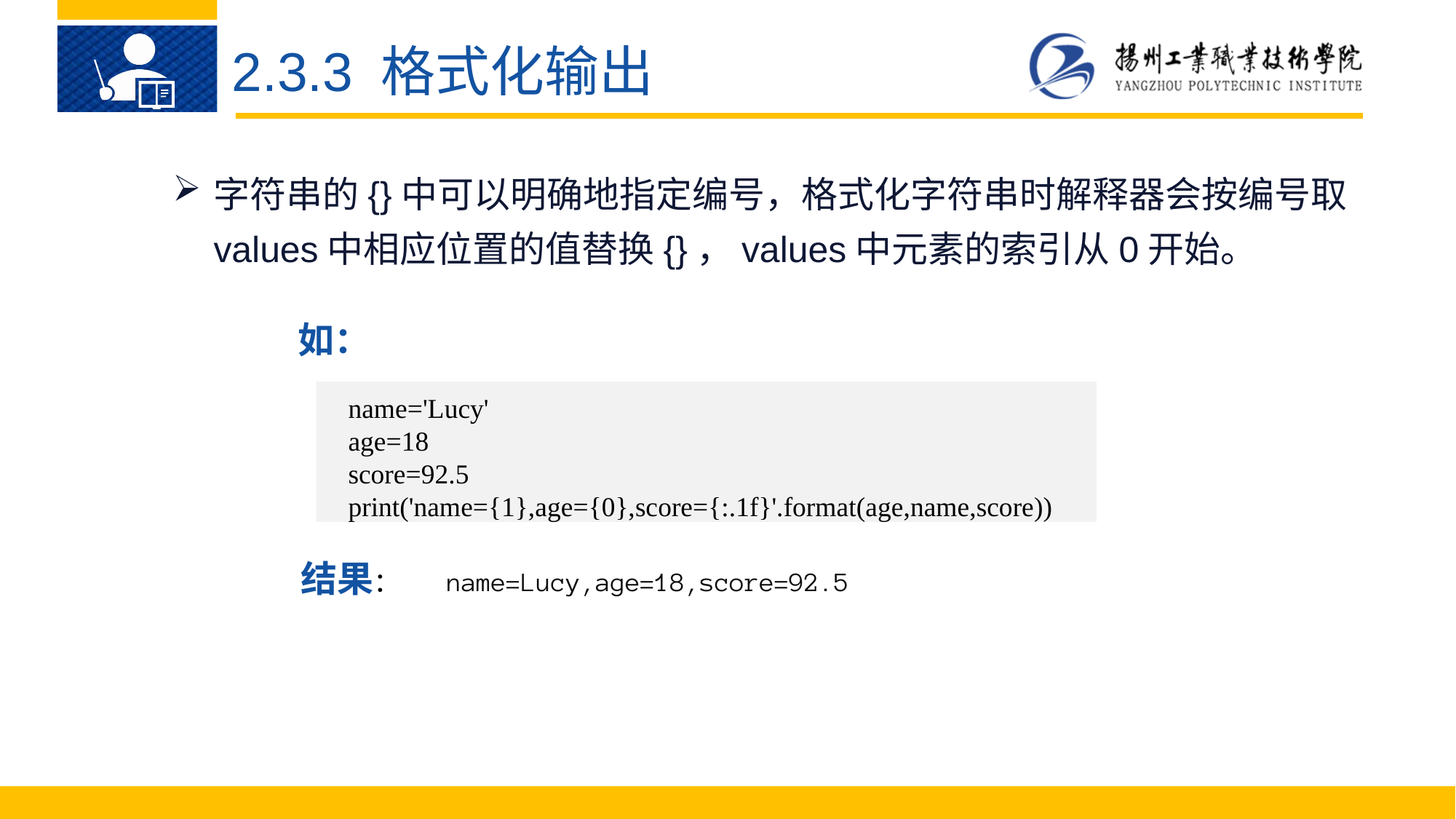

2.3.3 格式化输出
字符串的{}中可以明确地指定编号，格式化字符串时解释器会按编号取values中相应位置的值替换{}，values中元素的索引从0开始。
如：
name='Lucy'
age=18
score=92.5
print('name={1},age={0},score={:.1f}'.format(age,name,score))
结果：
name=Lucy,age=18,score=92.5